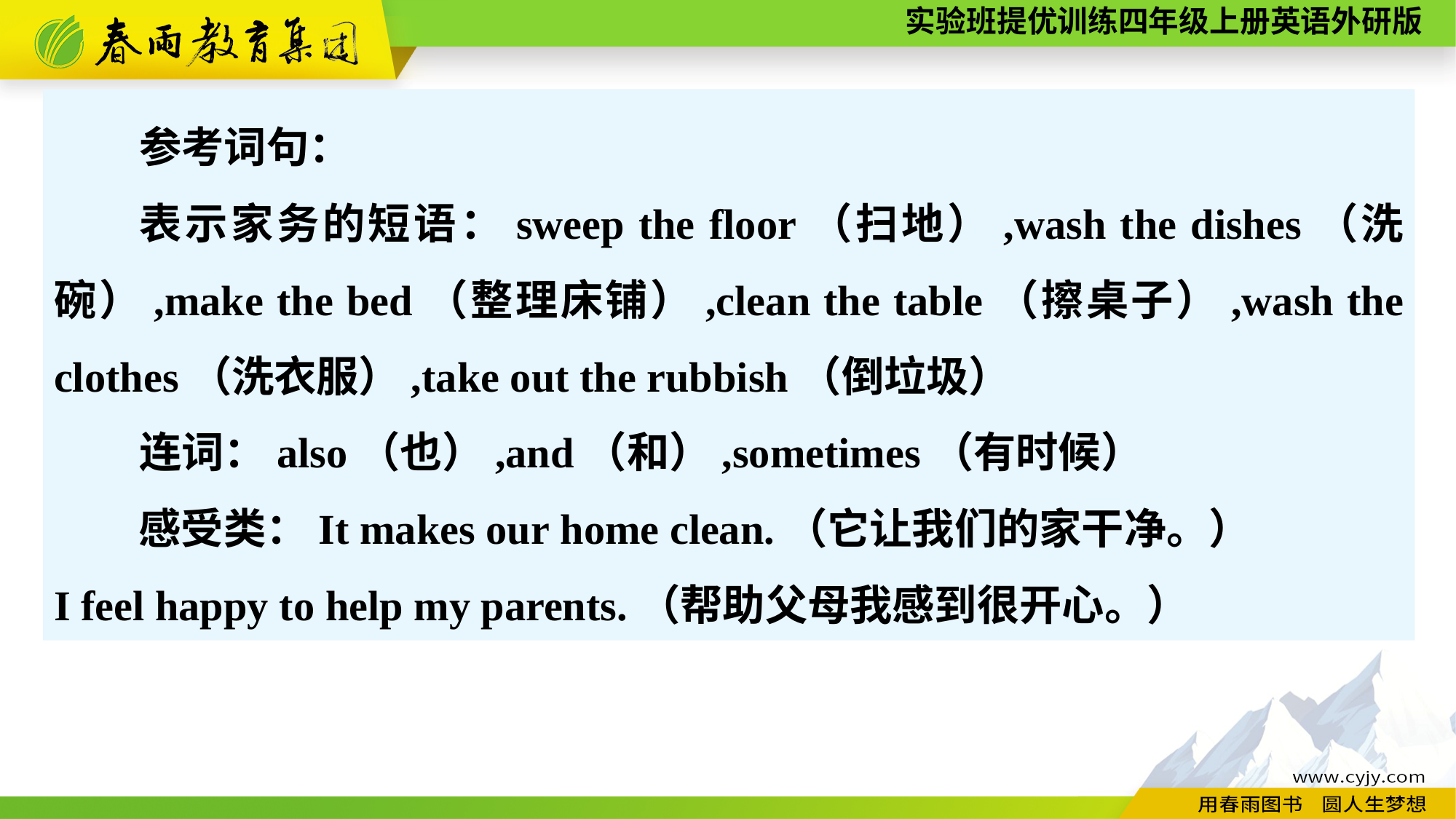

参考词句：
表示家务的短语：sweep the floor（扫地）,wash the dishes（洗碗）,make the bed（整理床铺）,clean the table（擦桌子）,wash the clothes（洗衣服）,take out the rubbish（倒垃圾）
连词：also（也）,and（和）,sometimes（有时候）
　　感受类：It makes our home clean.（它让我们的家干净。）
I feel happy to help my parents.（帮助父母我感到很开心。）